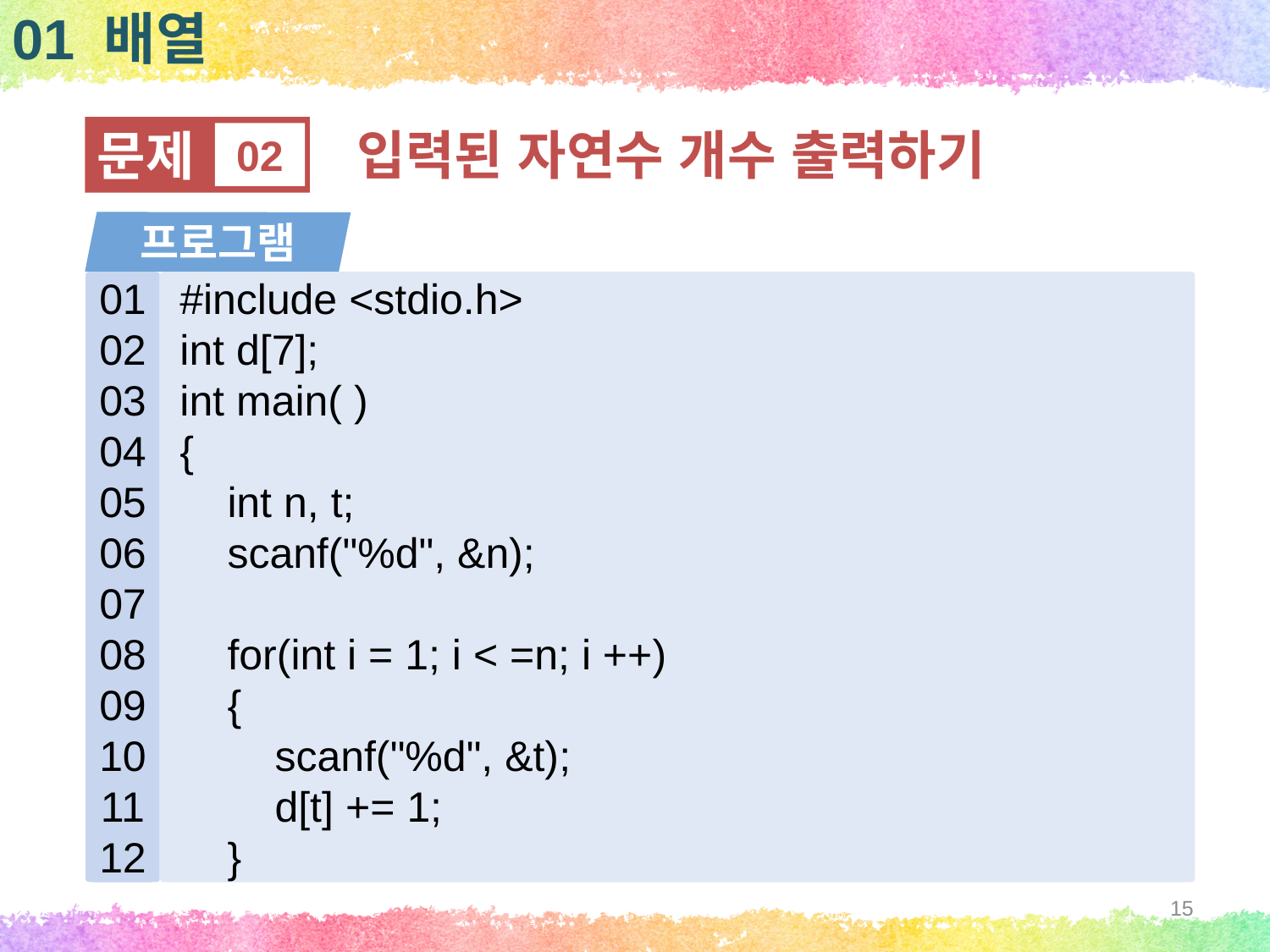

01 배열
문제
02
입력된 자연수 개수 출력하기
프로그램
01
02
03
04
05
06
07
08
09
10
11
12
#include <stdio.h>
int d[7];
int main( )
{
    int n, t;
    scanf("%d", &n);

    for(int i = 1; i < =n; i ++)
    {
        scanf("%d", &t);
        d[t] += 1;
    }
15